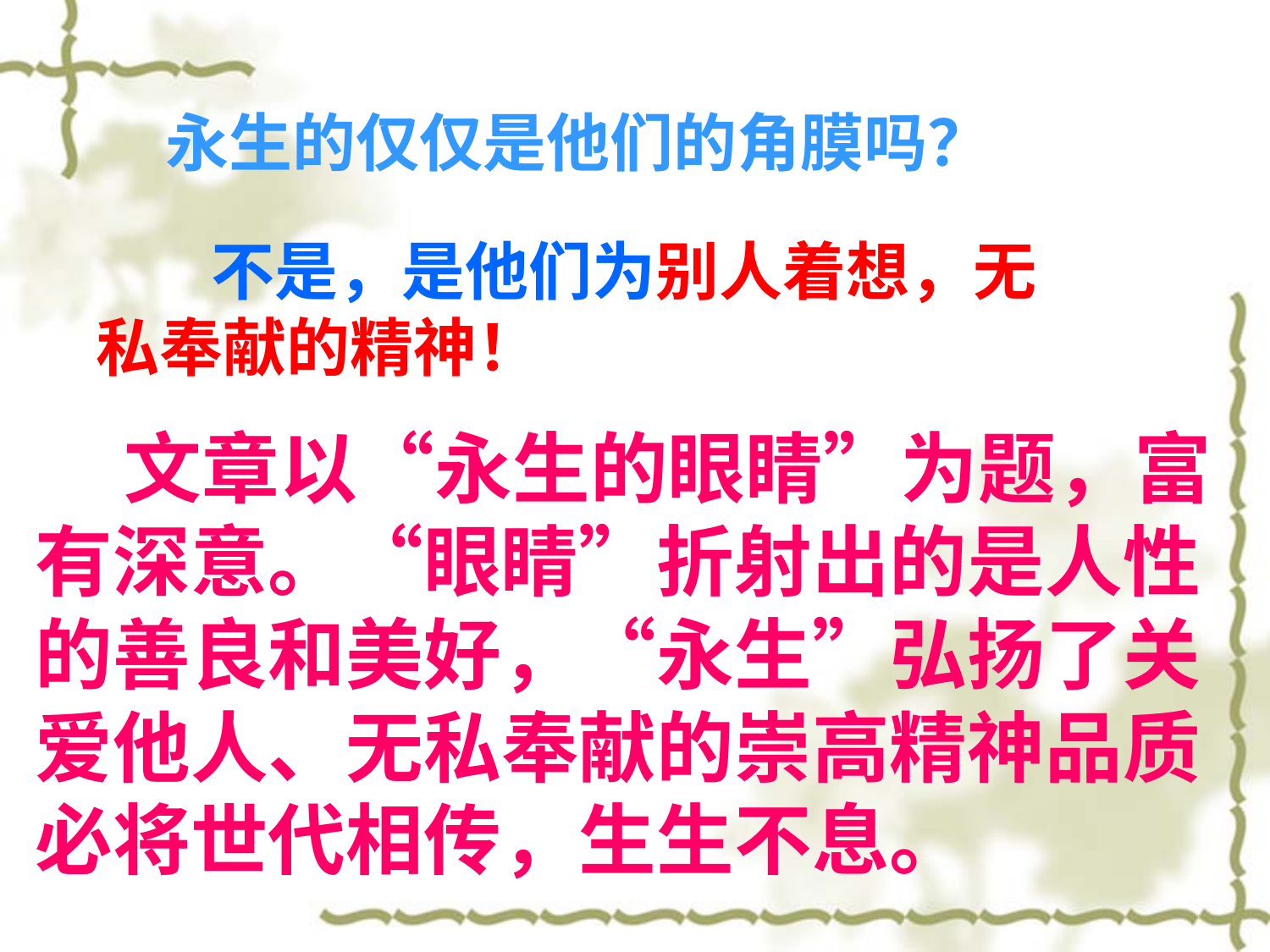

永生的仅仅是他们的角膜吗？
        不是，是他们为别人着想，无私奉献的精神！
    文章以“永生的眼睛”为题，富有深意。“眼睛”折射出的是人性的善良和美好，“永生”弘扬了关爱他人、无私奉献的崇高精神品质必将世代相传，生生不息。